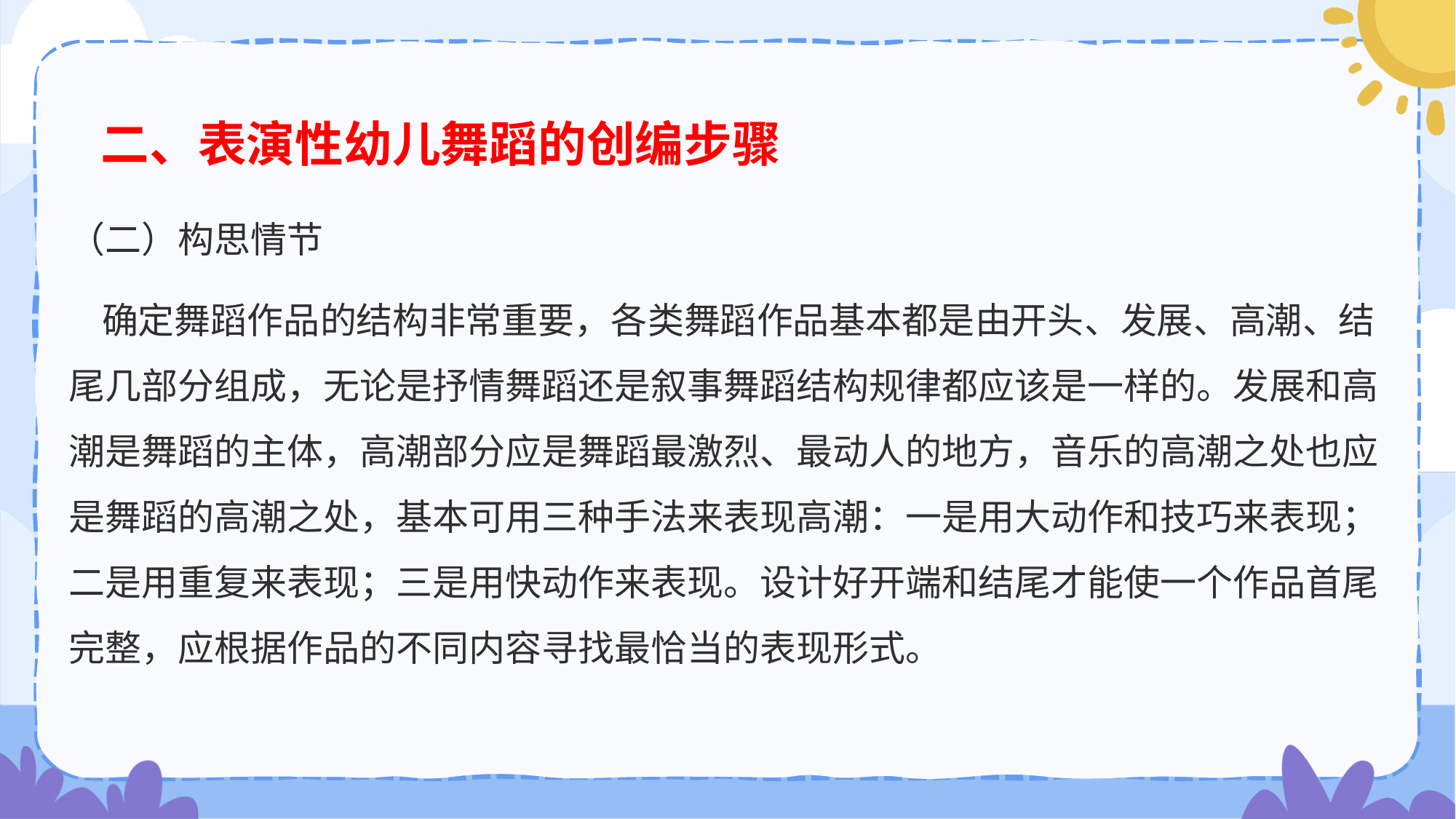

二、表演性幼儿舞蹈的创编步骤
（二）构思情节
   确定舞蹈作品的结构非常重要，各类舞蹈作品基本都是由开头、发展、高潮、结尾几部分组成，无论是抒情舞蹈还是叙事舞蹈结构规律都应该是一样的。发展和高潮是舞蹈的主体，高潮部分应是舞蹈最激烈、最动人的地方，音乐的高潮之处也应是舞蹈的高潮之处，基本可用三种手法来表现高潮：一是用大动作和技巧来表现；二是用重复来表现；三是用快动作来表现。设计好开端和结尾才能使一个作品首尾完整，应根据作品的不同内容寻找最恰当的表现形式。